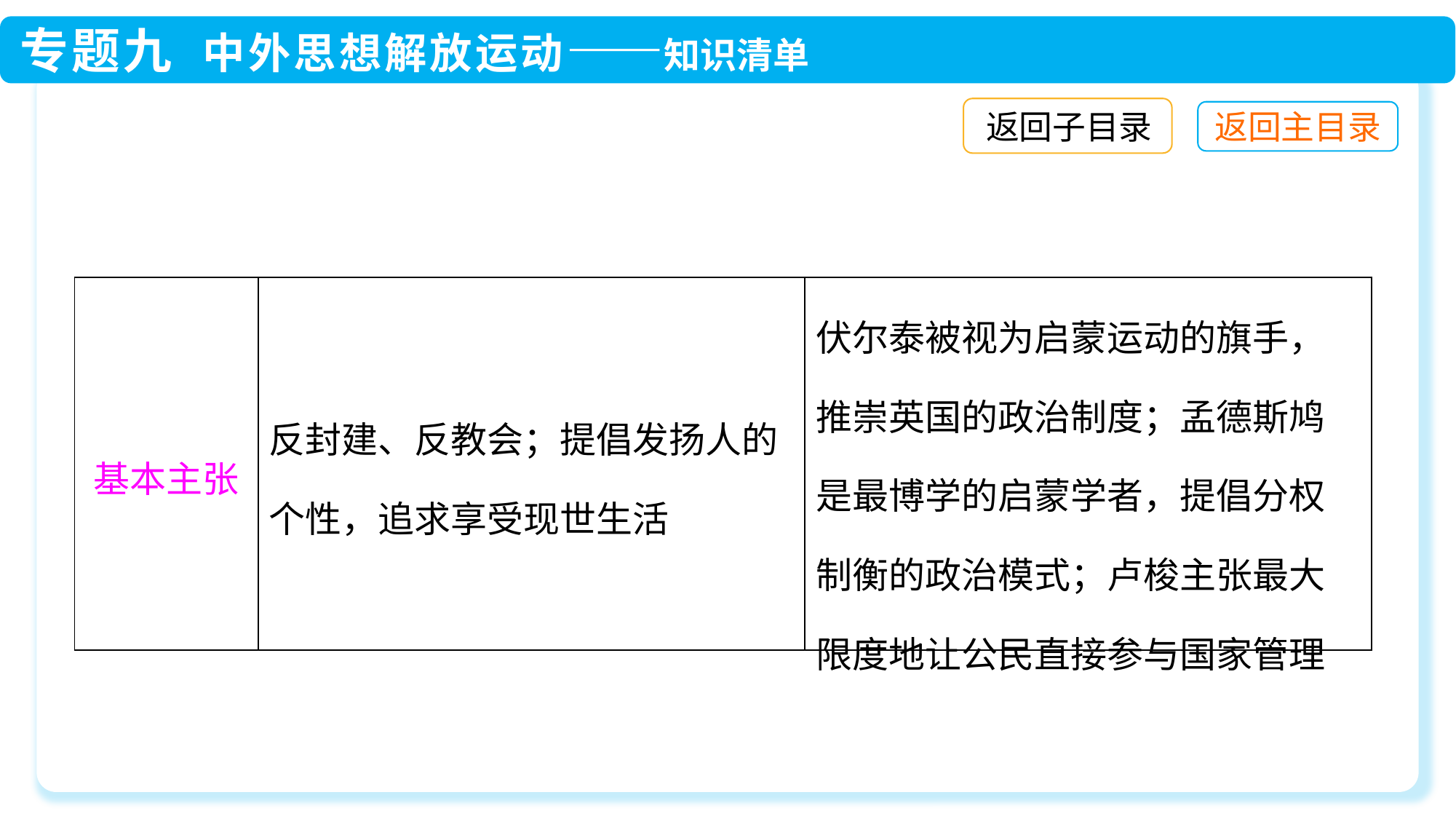

返回子目录
| 基本主张 | 反封建、反教会；提倡发扬人的个性，追求享受现世生活 | 伏尔泰被视为启蒙运动的旗手，推崇英国的政治制度；孟德斯鸠是最博学的启蒙学者，提倡分权制衡的政治模式；卢梭主张最大限度地让公民直接参与国家管理 |
| --- | --- | --- |